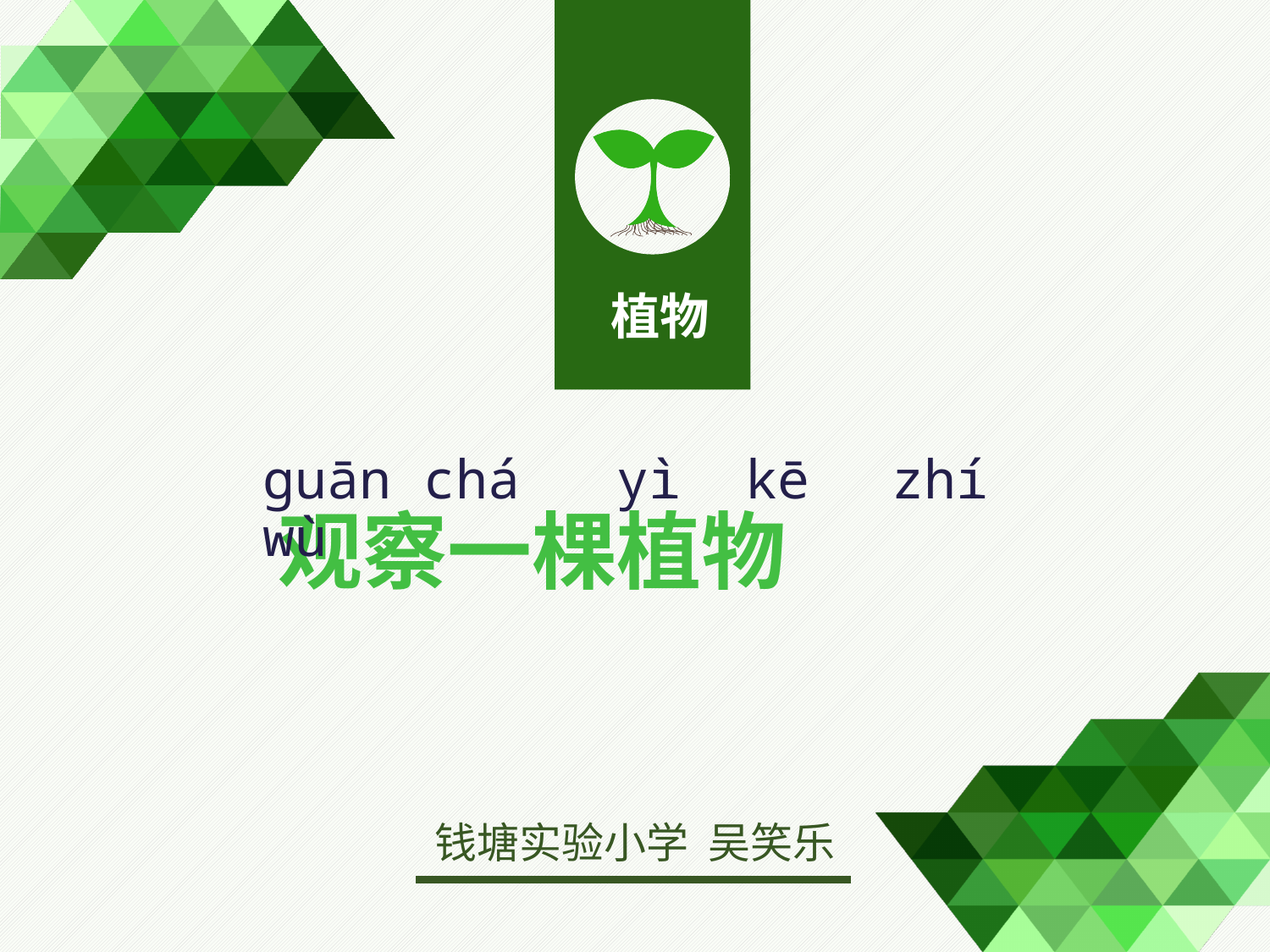

guān chá   yì  kē   zhí  wù
# 观察一棵植物
钱塘实验小学  吴笑乐